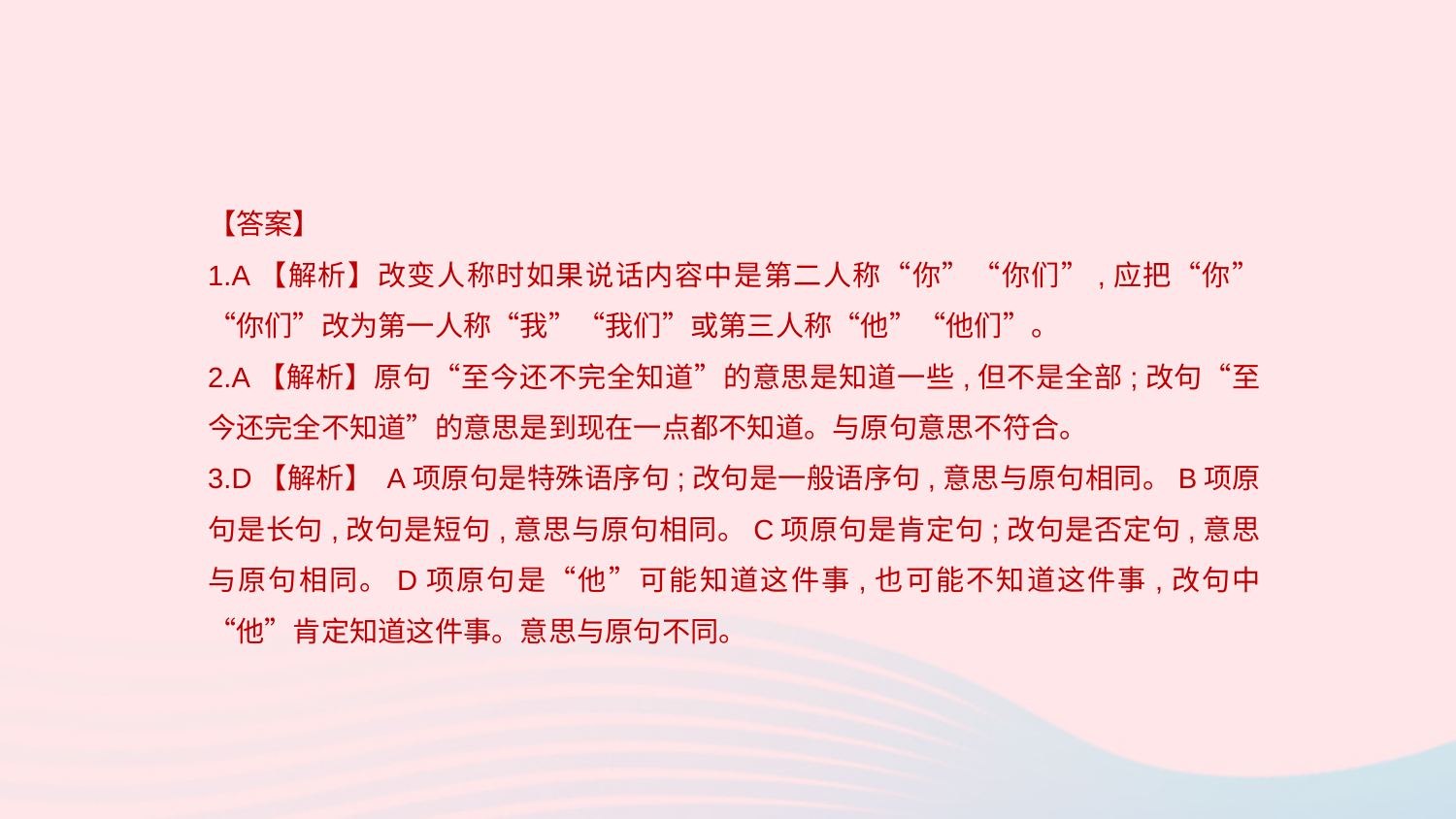

【答案】
1.A【解析】改变人称时如果说话内容中是第二人称“你”“你们”,应把“你”“你们”改为第一人称“我”“我们”或第三人称“他”“他们”。
2.A【解析】原句“至今还不完全知道”的意思是知道一些,但不是全部;改句“至今还完全不知道”的意思是到现在一点都不知道。与原句意思不符合。
3.D【解析】 A项原句是特殊语序句;改句是一般语序句,意思与原句相同。B项原句是长句,改句是短句,意思与原句相同。C项原句是肯定句;改句是否定句,意思与原句相同。D项原句是“他”可能知道这件事,也可能不知道这件事,改句中“他”肯定知道这件事。意思与原句不同。